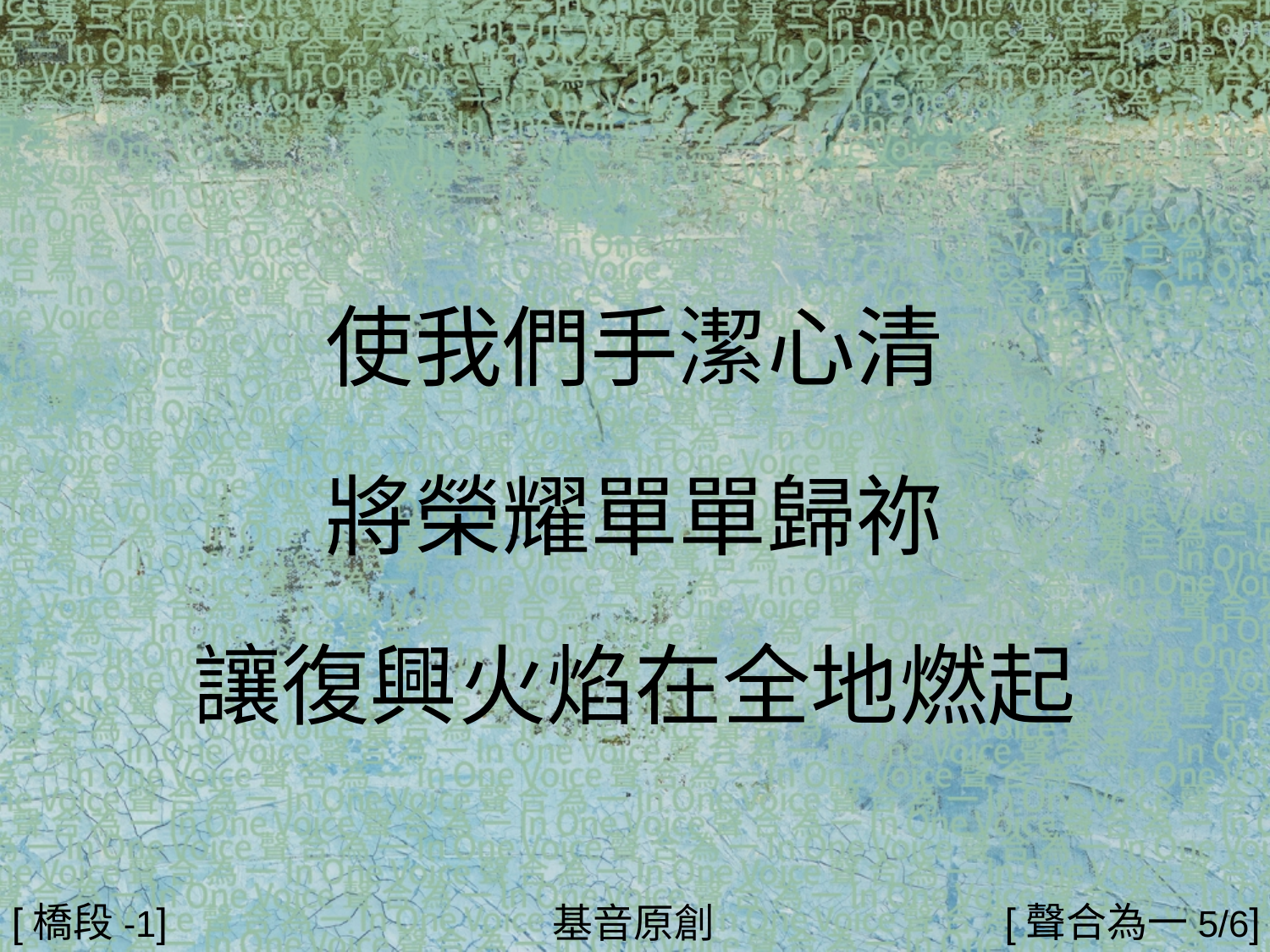

使我們手潔心清

將榮耀單單歸祢

讓復興火焰在全地燃起

#

[橋段-1]
[聲合為一5/6]
基音原創